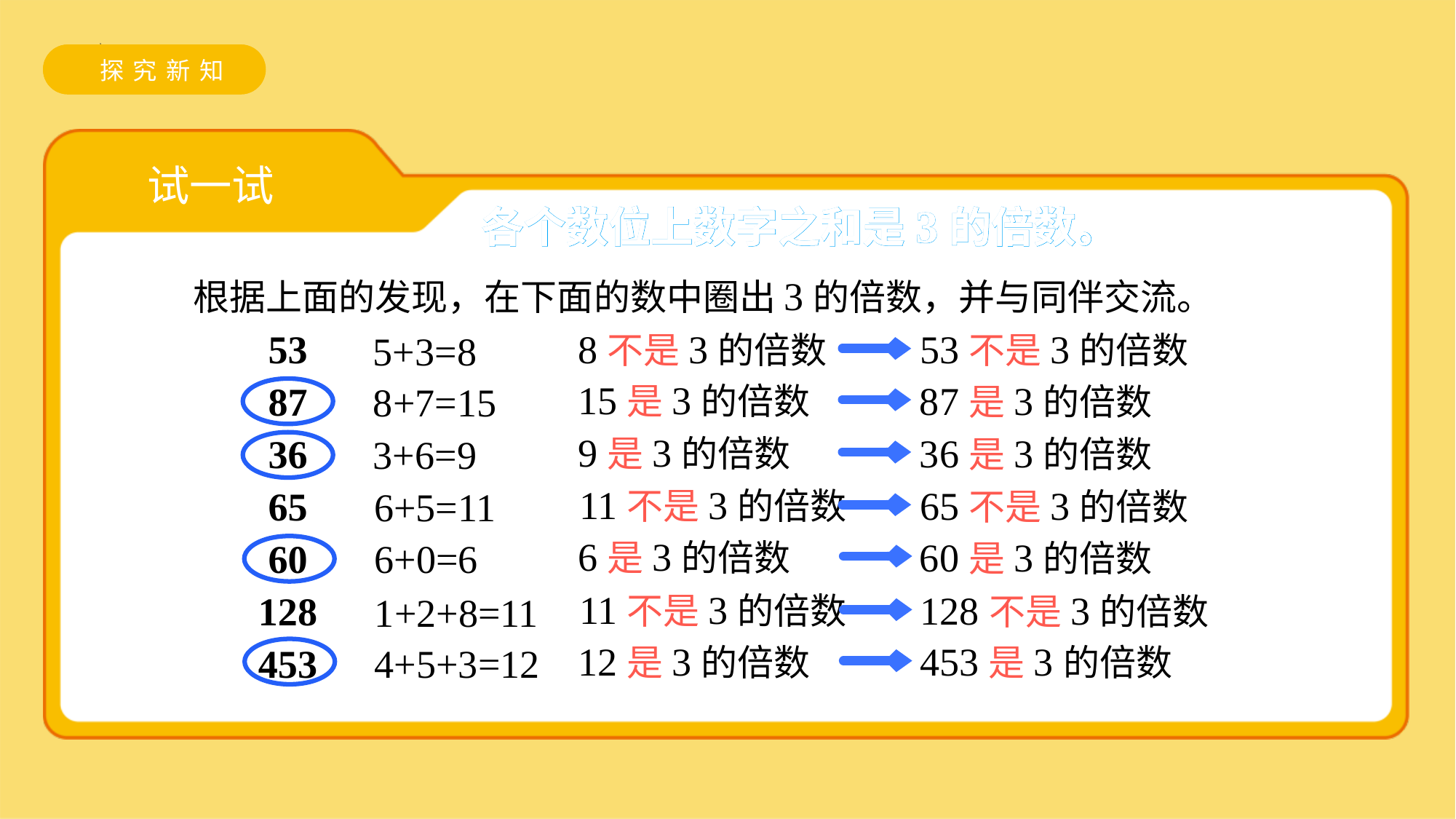

探究新知
试一试
各个数位上数字之和是3的倍数。
各个数位上数字之和是3的倍数。
根据上面的发现，在下面的数中圈出3的倍数，并与同伴交流。
8不是3的倍数
53不是3的倍数
5+3=8
53
15是3的倍数
87是3的倍数
8+7=15
87

9是3的倍数
36是3的倍数
3+6=9
36

11不是3的倍数
65不是3的倍数
6+5=11
65
6是3的倍数
60是3的倍数
6+0=6
60

11不是3的倍数
128不是3的倍数
1+2+8=11
128
12是3的倍数
453是3的倍数
4+5+3=12
453